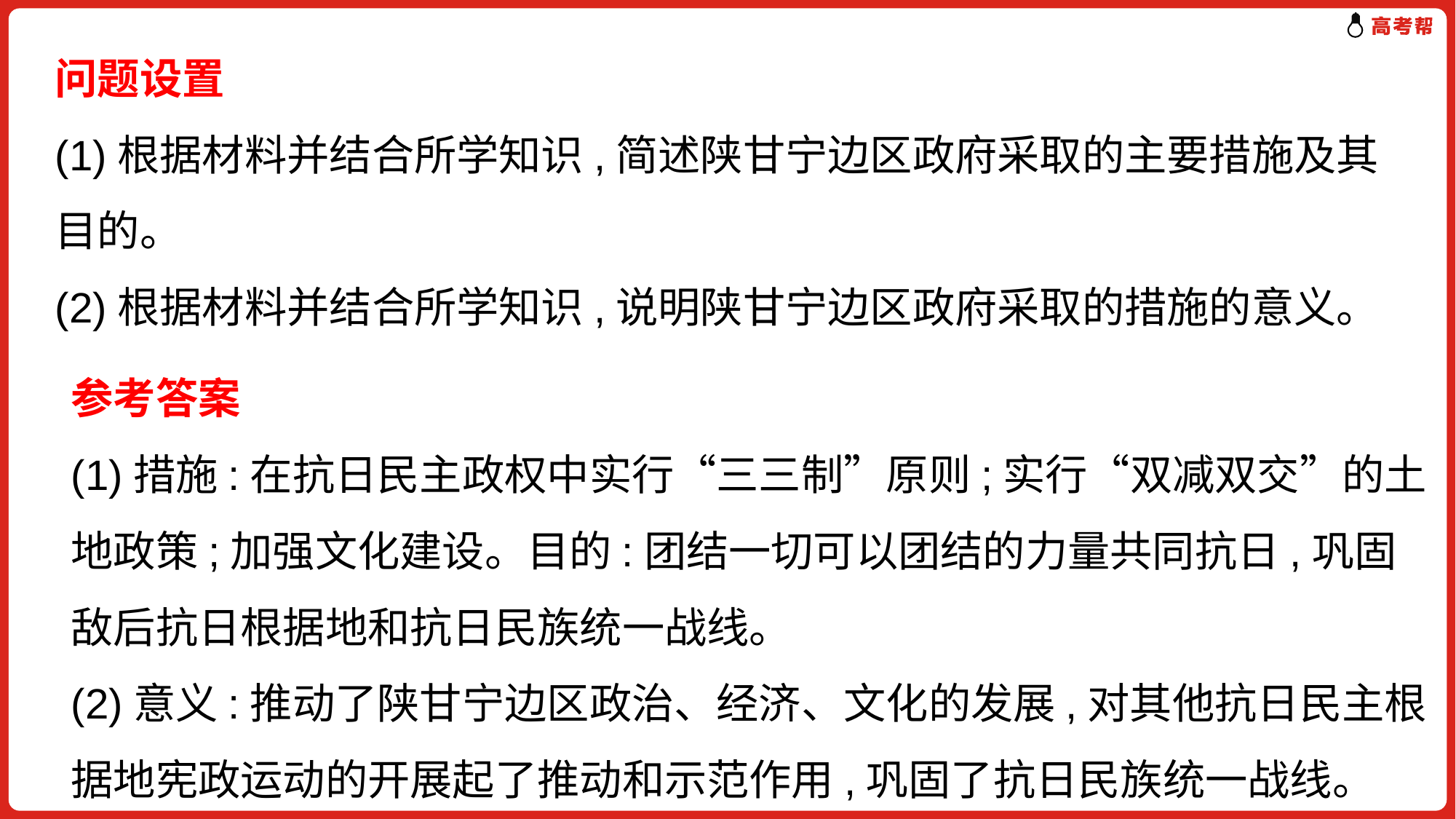

问题设置
(1)根据材料并结合所学知识,简述陕甘宁边区政府采取的主要措施及其目的。
(2)根据材料并结合所学知识,说明陕甘宁边区政府采取的措施的意义。
参考答案
(1)措施:在抗日民主政权中实行“三三制”原则;实行“双减双交”的土地政策;加强文化建设。目的:团结一切可以团结的力量共同抗日,巩固敌后抗日根据地和抗日民族统一战线。
(2)意义:推动了陕甘宁边区政治、经济、文化的发展,对其他抗日民主根据地宪政运动的开展起了推动和示范作用,巩固了抗日民族统一战线。